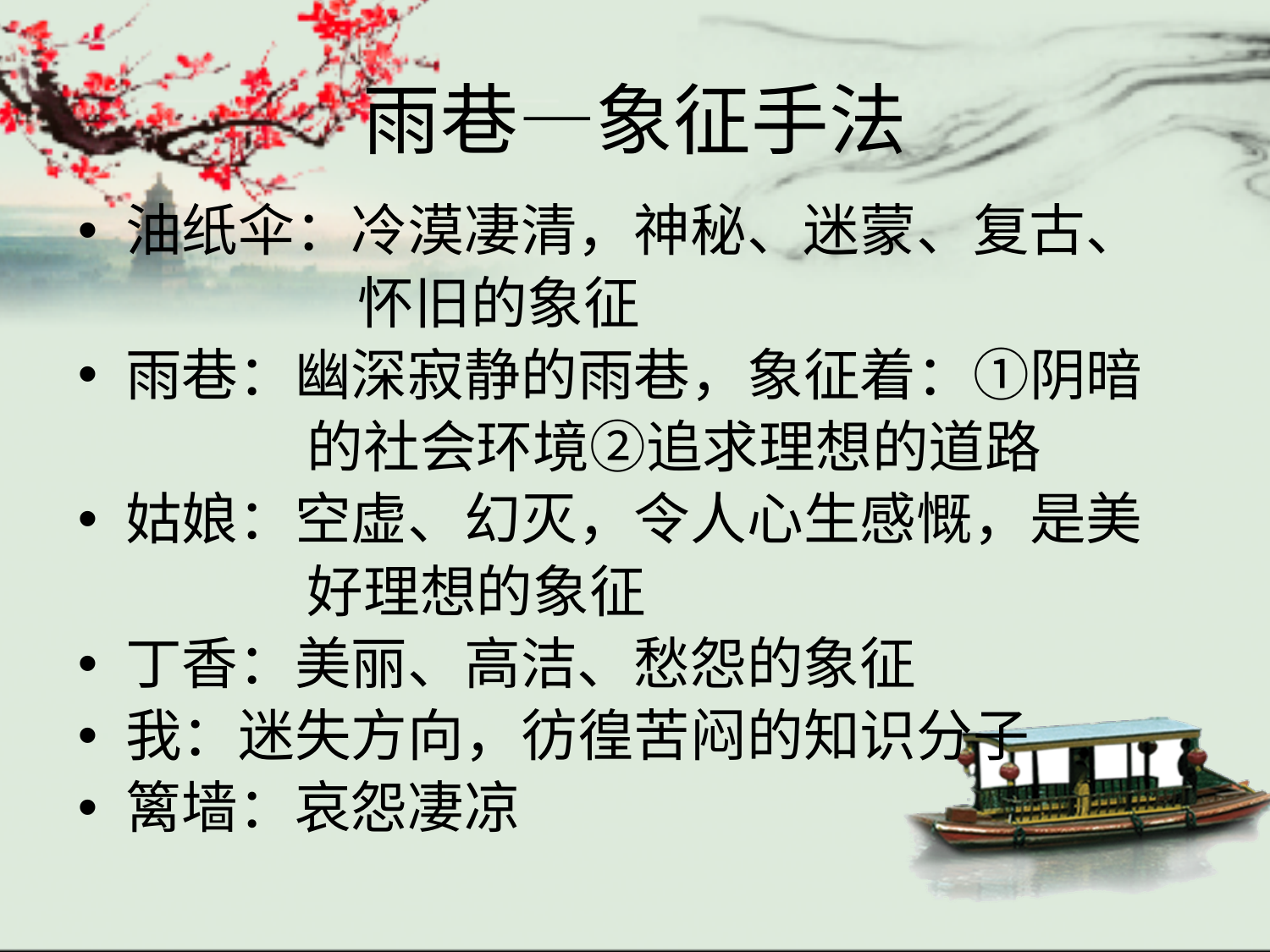

雨巷—象征手法
油纸伞：冷漠凄清，神秘、迷蒙、复古、
                     怀旧的象征
雨巷：幽深寂静的雨巷，象征着：①阴暗
                 的社会环境②追求理想的道路
姑娘：空虚、幻灭，令人心生感慨，是美
                 好理想的象征
丁香：美丽、高洁、愁怨的象征
我：迷失方向，彷徨苦闷的知识分子
篱墙：哀怨凄凉